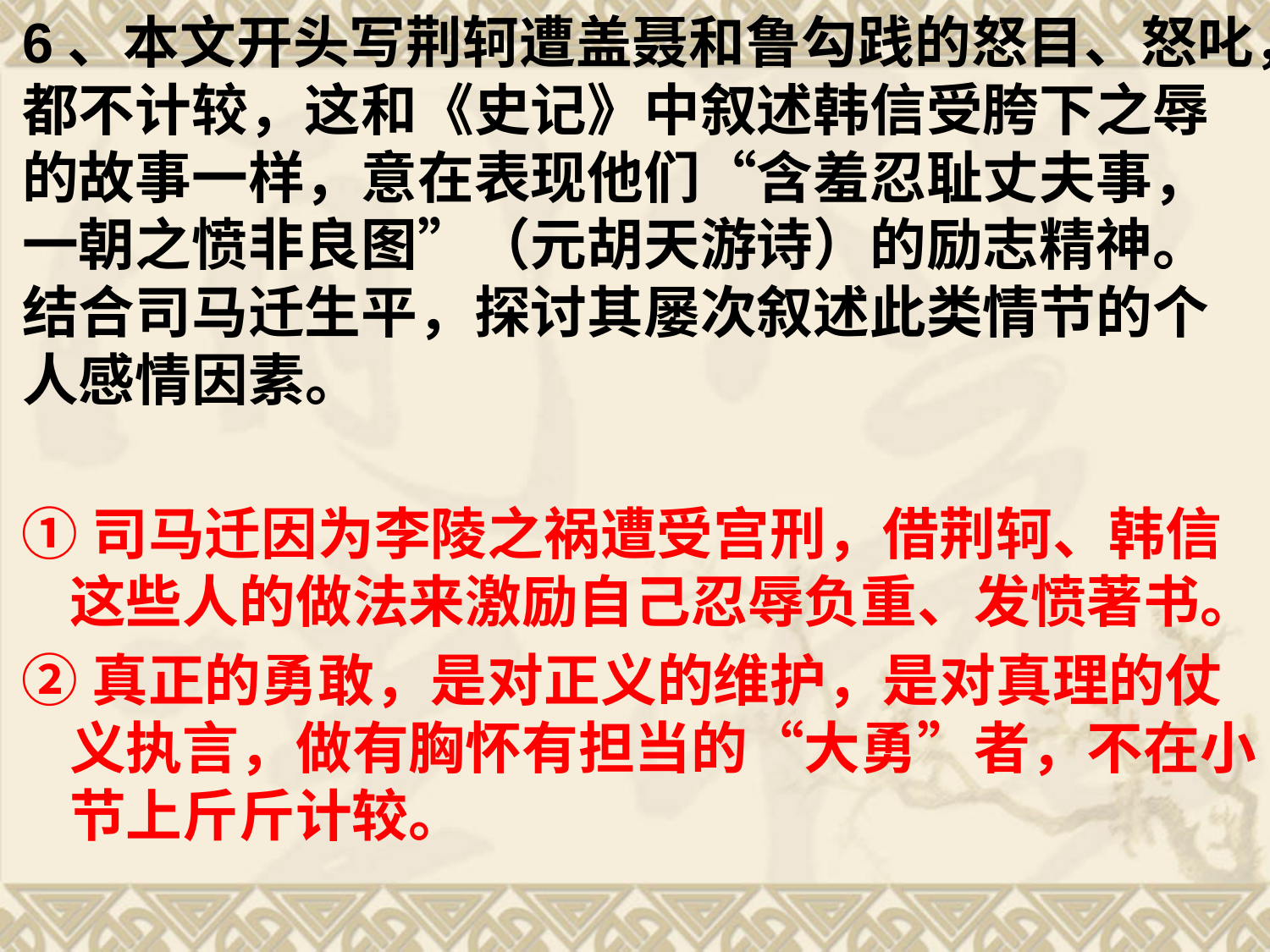

6、本文开头写荆轲遭盖聂和鲁勾践的怒目、怒叱，都不计较，这和《史记》中叙述韩信受胯下之辱的故事一样，意在表现他们“含羞忍耻丈夫事，一朝之愤非良图”（元胡天游诗）的励志精神。结合司马迁生平，探讨其屡次叙述此类情节的个人感情因素。
①司马迁因为李陵之祸遭受宫刑，借荆轲、韩信这些人的做法来激励自己忍辱负重、发愤著书。
②真正的勇敢，是对正义的维护，是对真理的仗义执言，做有胸怀有担当的“大勇”者，不在小节上斤斤计较。